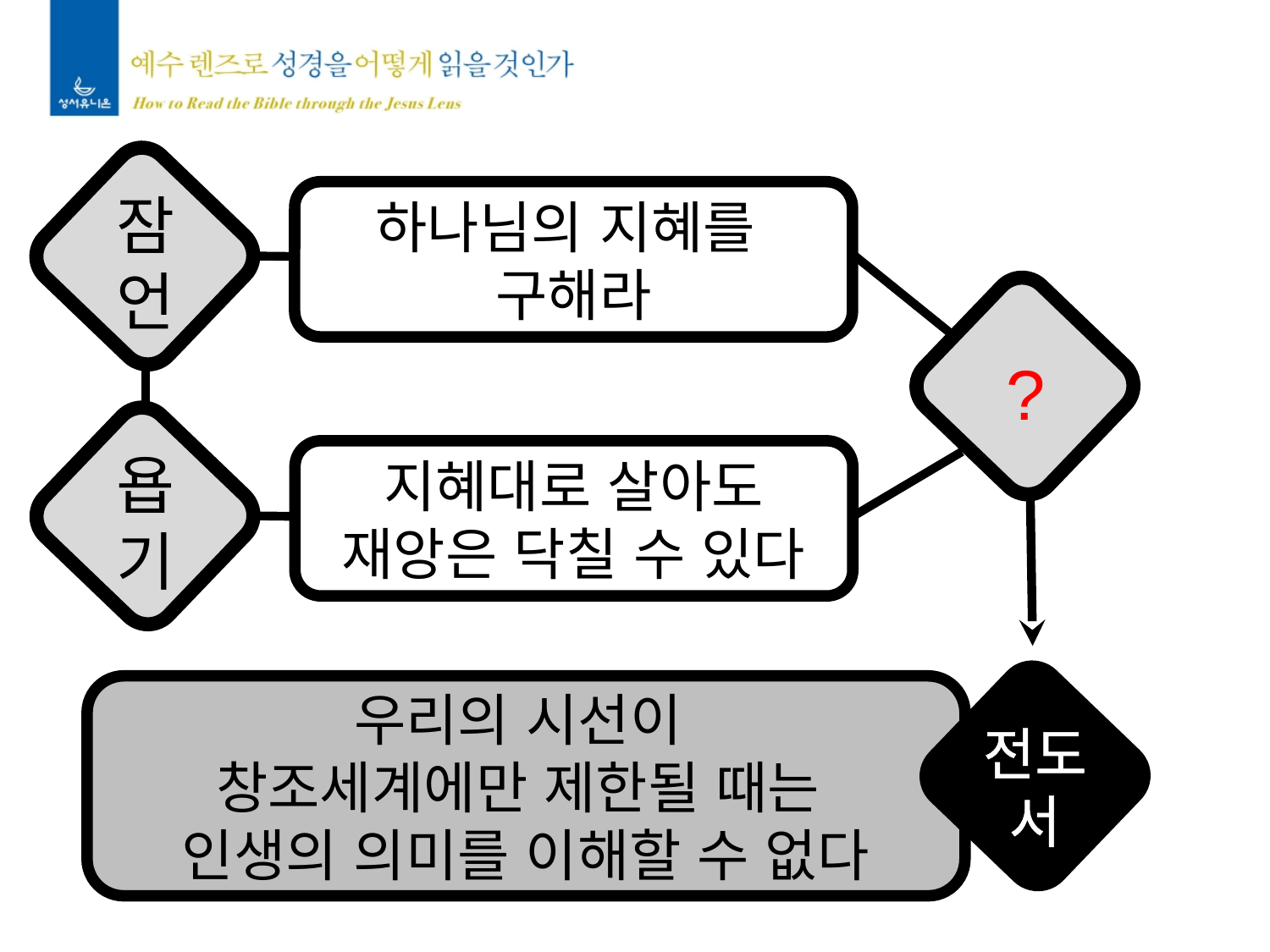

하나님의 지혜를
구해라
잠언

?

지혜대로 살아도
재앙은 닥칠 수 있다
욥기
우리의 시선이
창조세계에만 제한될 때는
인생의 의미를 이해할 수 없다

전도서